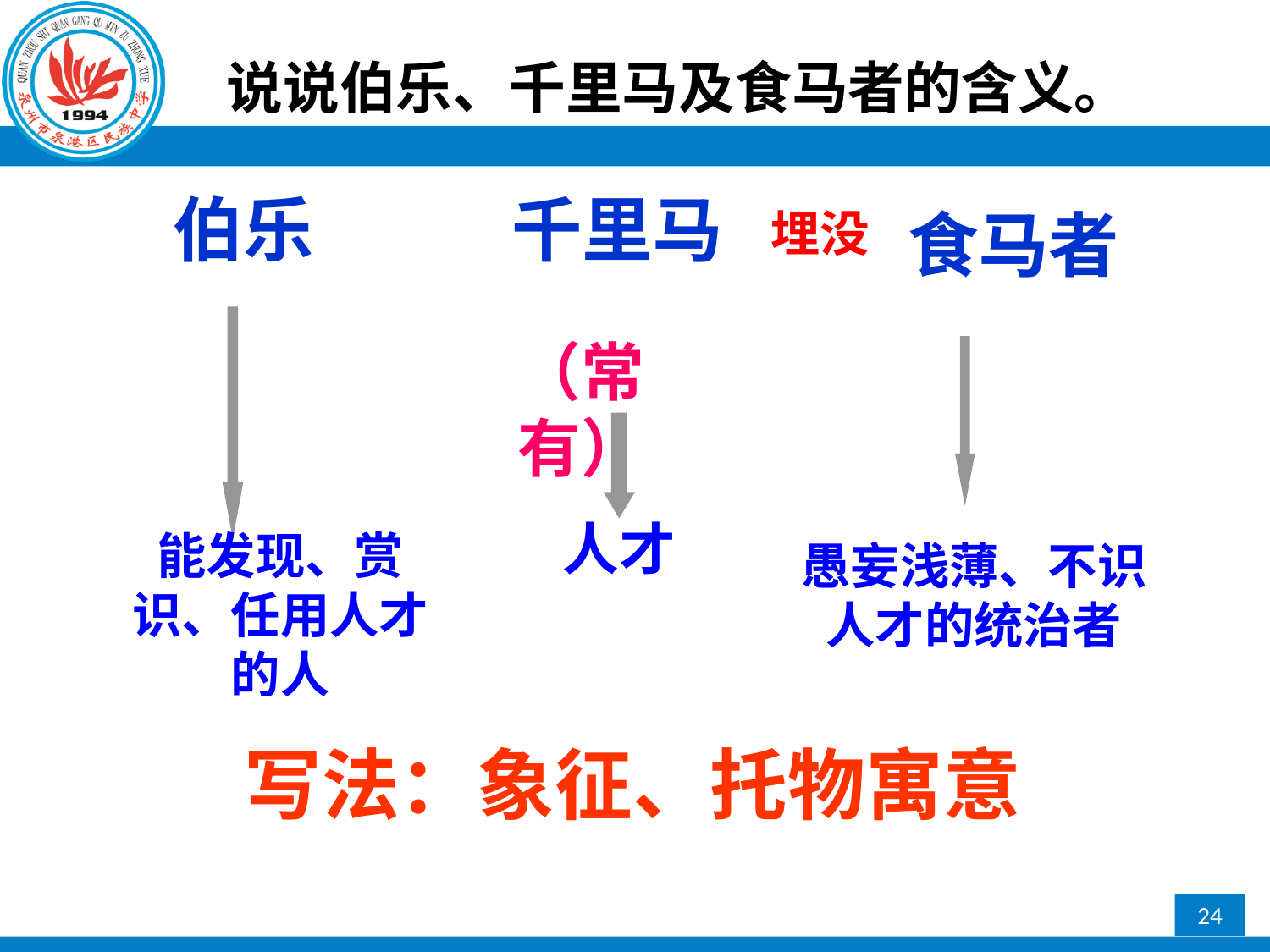

说说伯乐、千里马及食马者的含义。
外见
伯乐
千里马
食马者
埋没

（常有）

人才
能发现、赏识、任用人才的人
愚妄浅薄、不识人才的统治者
写法：象征、托物寓意